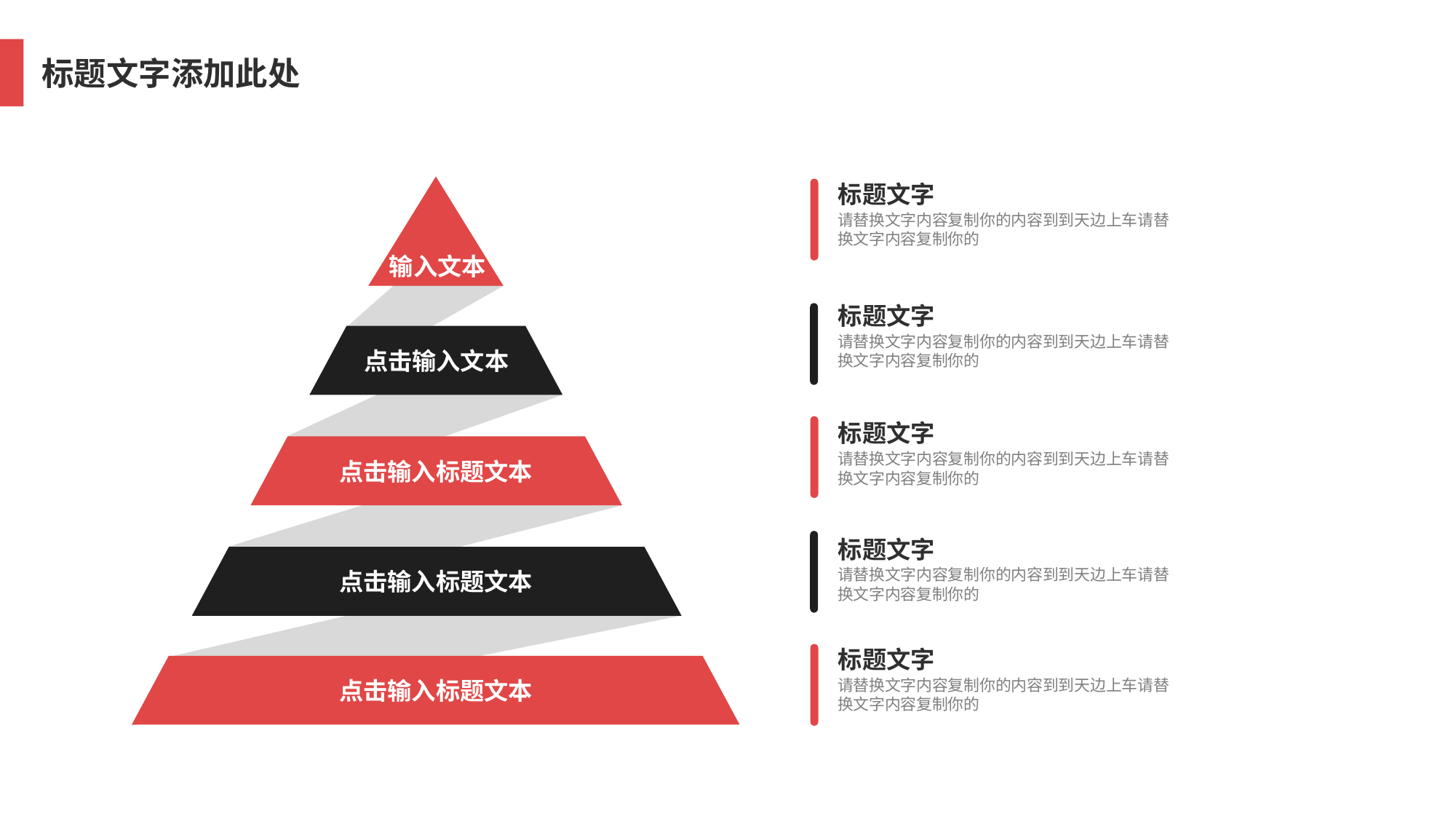

标题文字添加此处

输入文本
标题文字
请替换文字内容复制你的内容到到天边上车请替换文字内容复制你的

标题文字
请替换文字内容复制你的内容到到天边上车请替换文字内容复制你的

点击输入文本
标题文字
请替换文字内容复制你的内容到到天边上车请替换文字内容复制你的

点击输入标题文本

标题文字
请替换文字内容复制你的内容到到天边上车请替换文字内容复制你的

点击输入标题文本

标题文字
请替换文字内容复制你的内容到到天边上车请替换文字内容复制你的

点击输入标题文本